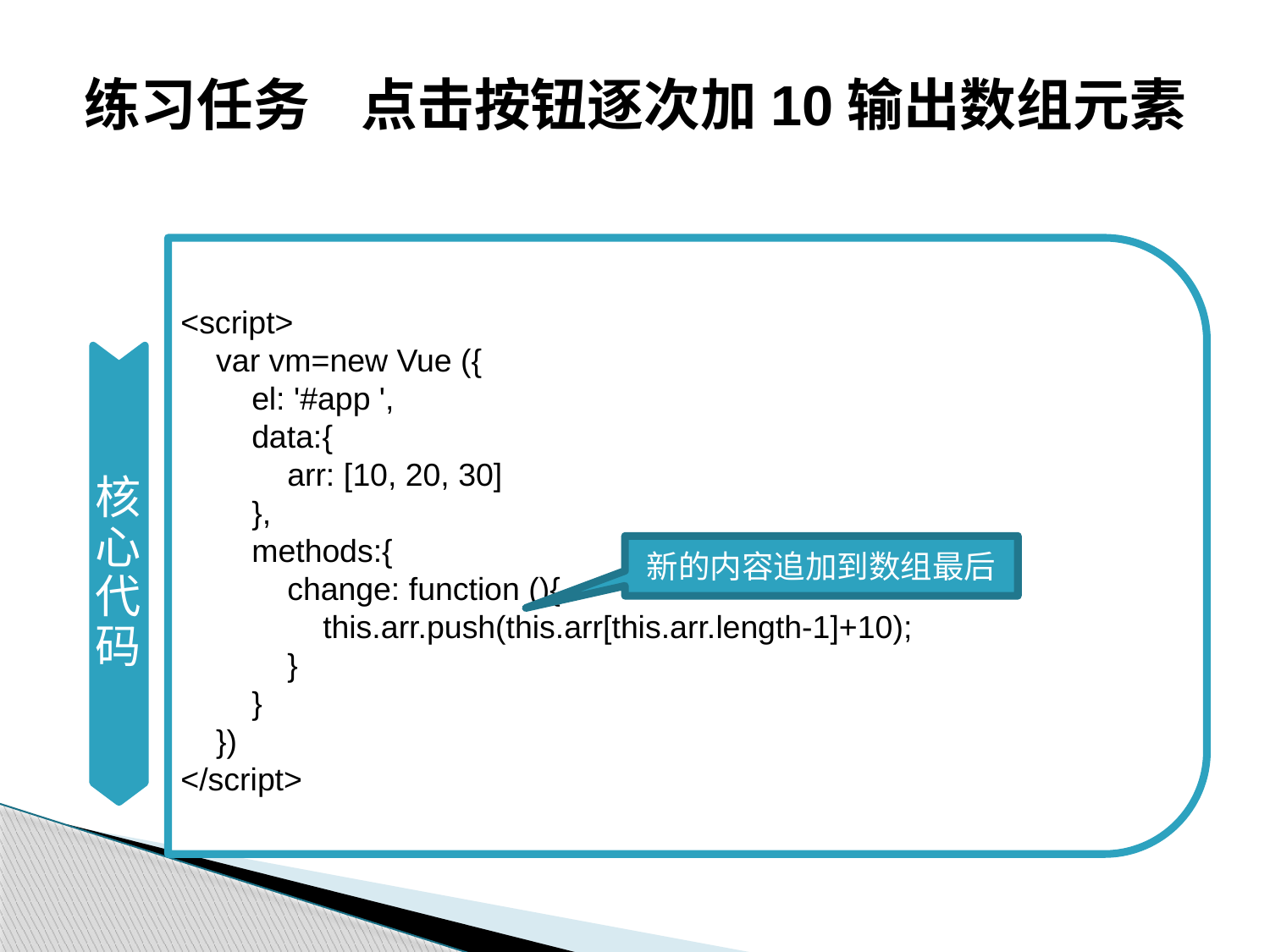

# 练习任务    点击按钮逐次加10输出数组元素

核心代码
<script>
    var vm=new Vue ({
        el: '#app ',
        data:{
            arr: [10, 20, 30]
        },
        methods:{
            change: function (){
                this.arr.push(this.arr[this.arr.length-1]+10);
            }
        }
    })
</script>

新的内容追加到数组最后